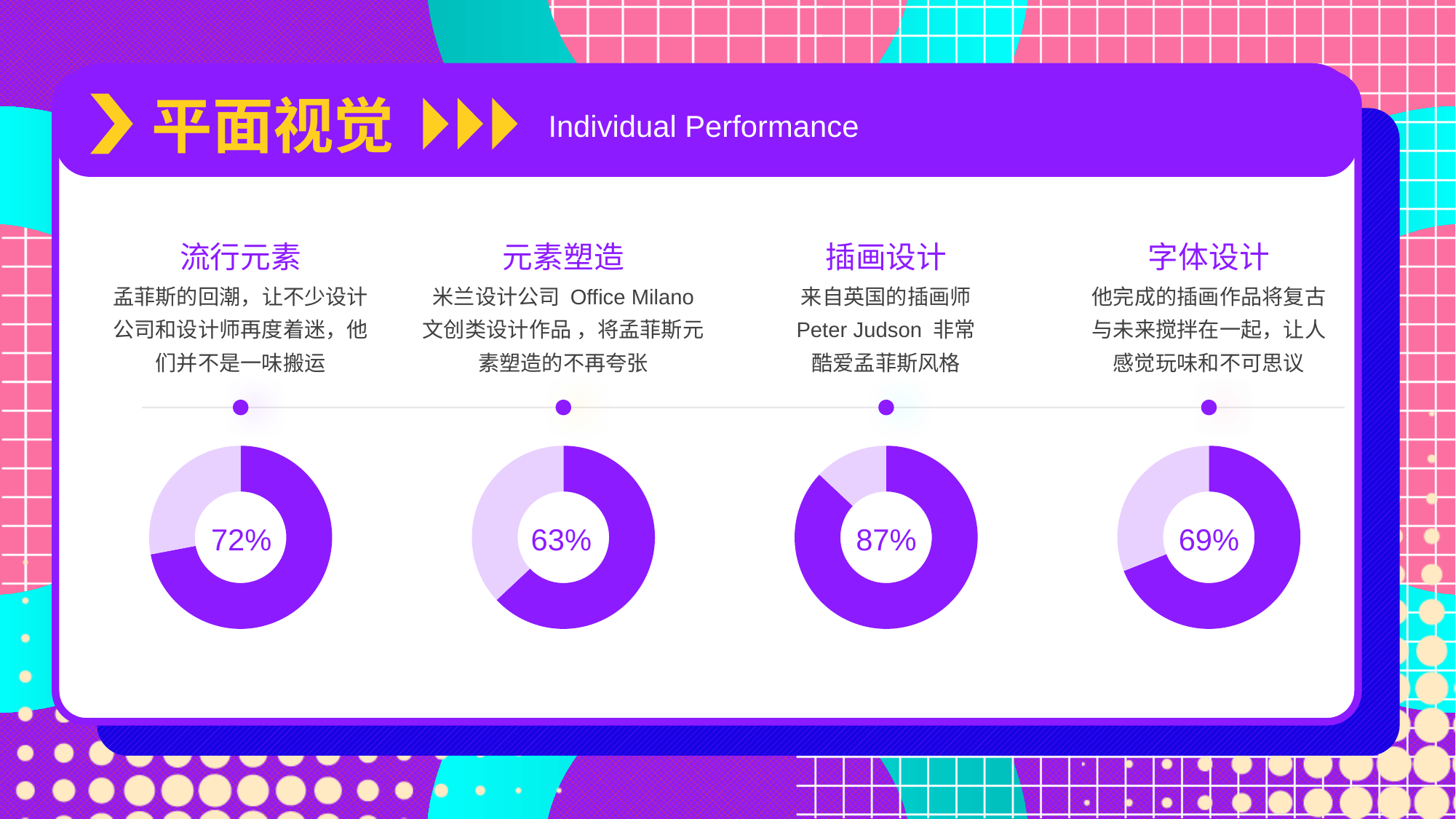

平面视觉
Individual Performance
流行元素
元素塑造
插画设计
字体设计
孟菲斯的回潮，让不少设计公司和设计师再度着迷，他们并不是一味搬运
米兰设计公司 Office Milano 文创类设计作品 ，将孟菲斯元素塑造的不再夸张
来自英国的插画师 Peter Judson 非常酷爱孟菲斯风格
他完成的插画作品将复古与未来搅拌在一起，让人感觉玩味和不可思议

### Chart

| Category | 销售额 |
|---|---|
| NO.1 | 0.72 |
| NO.2 | 0.28 |

### Chart

| Category | 销售额 |
|---|---|
| NO.1 | 0.63 |
| NO.2 | 0.37 |

### Chart

| Category | 销售额 |
|---|---|
| NO.1 | 0.87 |
| NO.2 | 0.13 |

### Chart

| Category | 销售额 |
|---|---|
| NO.1 | 0.69 |
| NO.2 | 0.31000000000000005 |
72%
63%
87%
69%